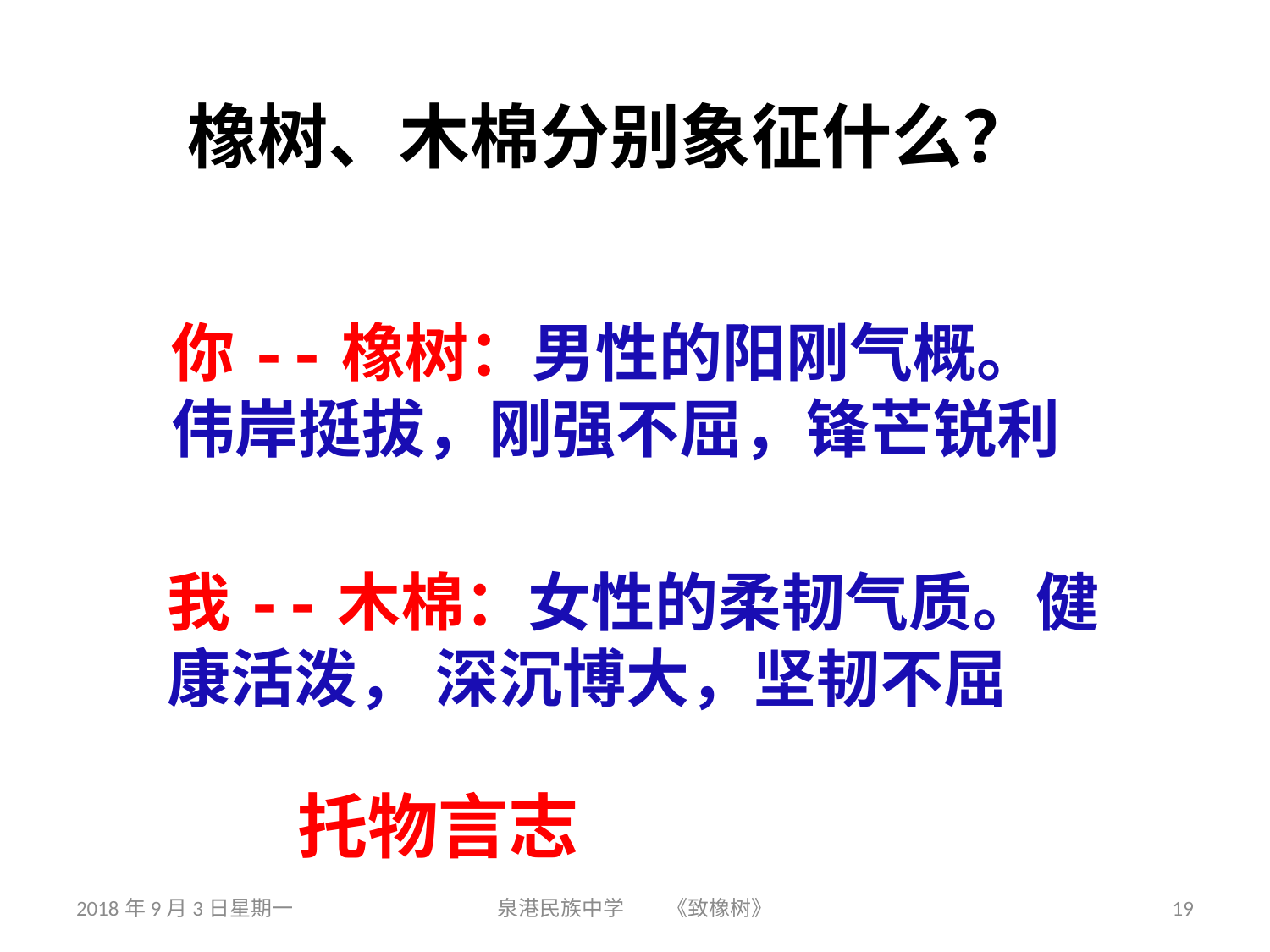

橡树、木棉分别象征什么？
你--橡树：男性的阳刚气概。伟岸挺拔，刚强不屈，锋芒锐利
我--木棉：女性的柔韧气质。健康活泼， 深沉博大，坚韧不屈
托物言志
2018年9月3日星期一
泉港民族中学         《致橡树》
19